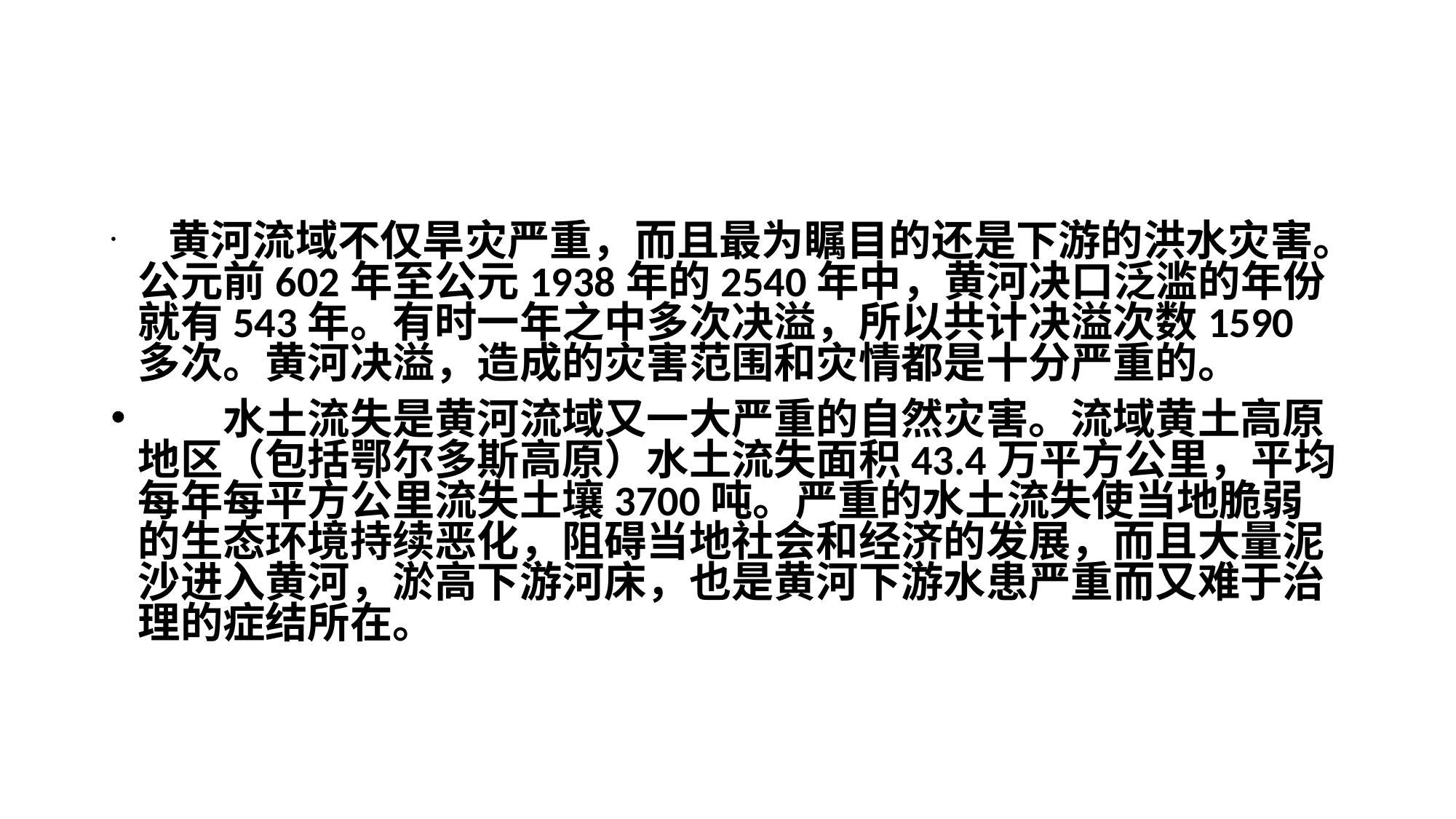

#
　　黄河流域不仅旱灾严重，而且最为瞩目的还是下游的洪水灾害。公元前602年至公元1938年的2540年中，黄河决口泛滥的年份就有543年。有时一年之中多次决溢，所以共计决溢次数1590多次。黄河决溢，造成的灾害范围和灾情都是十分严重的。
　　水土流失是黄河流域又一大严重的自然灾害。流域黄土高原地区（包括鄂尔多斯高原）水土流失面积43.4万平方公里，平均每年每平方公里流失土壤3700吨。严重的水土流失使当地脆弱的生态环境持续恶化，阻碍当地社会和经济的发展，而且大量泥沙进入黄河，淤高下游河床，也是黄河下游水患严重而又难于治理的症结所在。